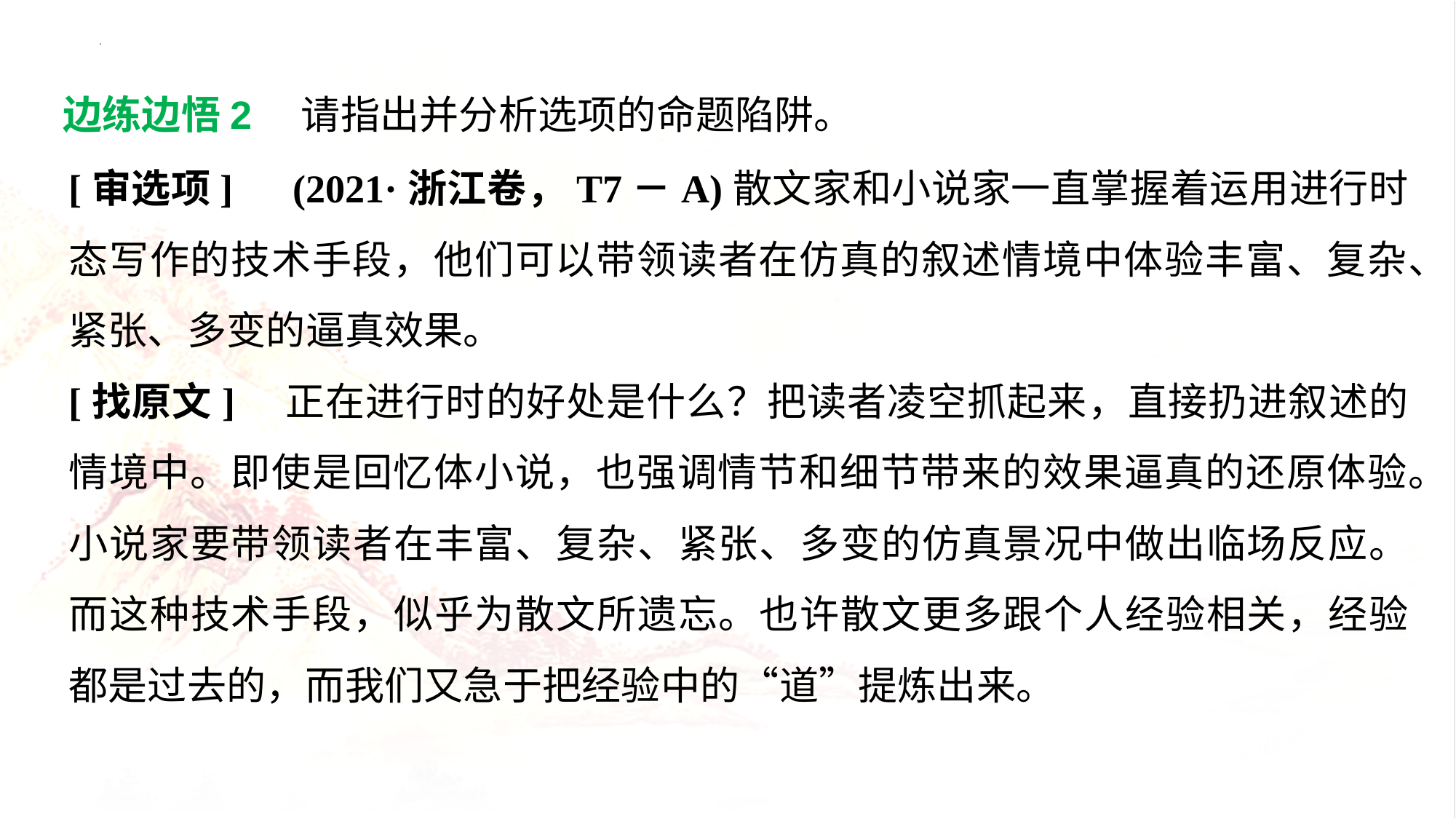

边练边悟2　请指出并分析选项的命题陷阱。
[审选项]　(2021·浙江卷，T7－A)散文家和小说家一直掌握着运用进行时态写作的技术手段，他们可以带领读者在仿真的叙述情境中体验丰富、复杂、紧张、多变的逼真效果。
[找原文]　正在进行时的好处是什么？把读者凌空抓起来，直接扔进叙述的情境中。即使是回忆体小说，也强调情节和细节带来的效果逼真的还原体验。小说家要带领读者在丰富、复杂、紧张、多变的仿真景况中做出临场反应。而这种技术手段，似乎为散文所遗忘。也许散文更多跟个人经验相关，经验都是过去的，而我们又急于把经验中的“道”提炼出来。